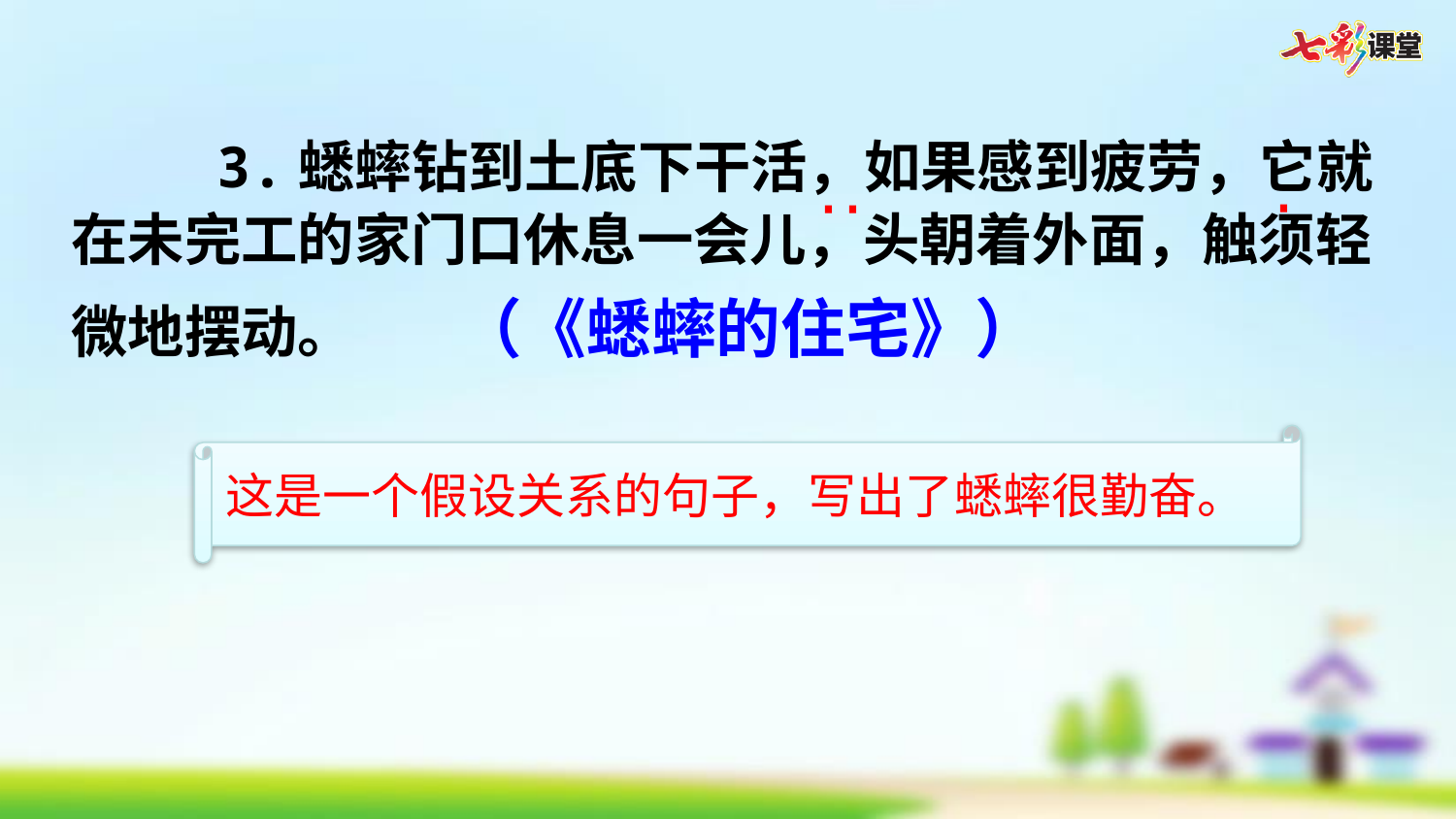

3.蟋蟀钻到土底下干活，如果感到疲劳，它就在未完工的家门口休息一会儿，头朝着外面，触须轻微地摆动。        （《蟋蟀的住宅》）
·
··
这是一个假设关系的句子，写出了蟋蟀很勤奋。